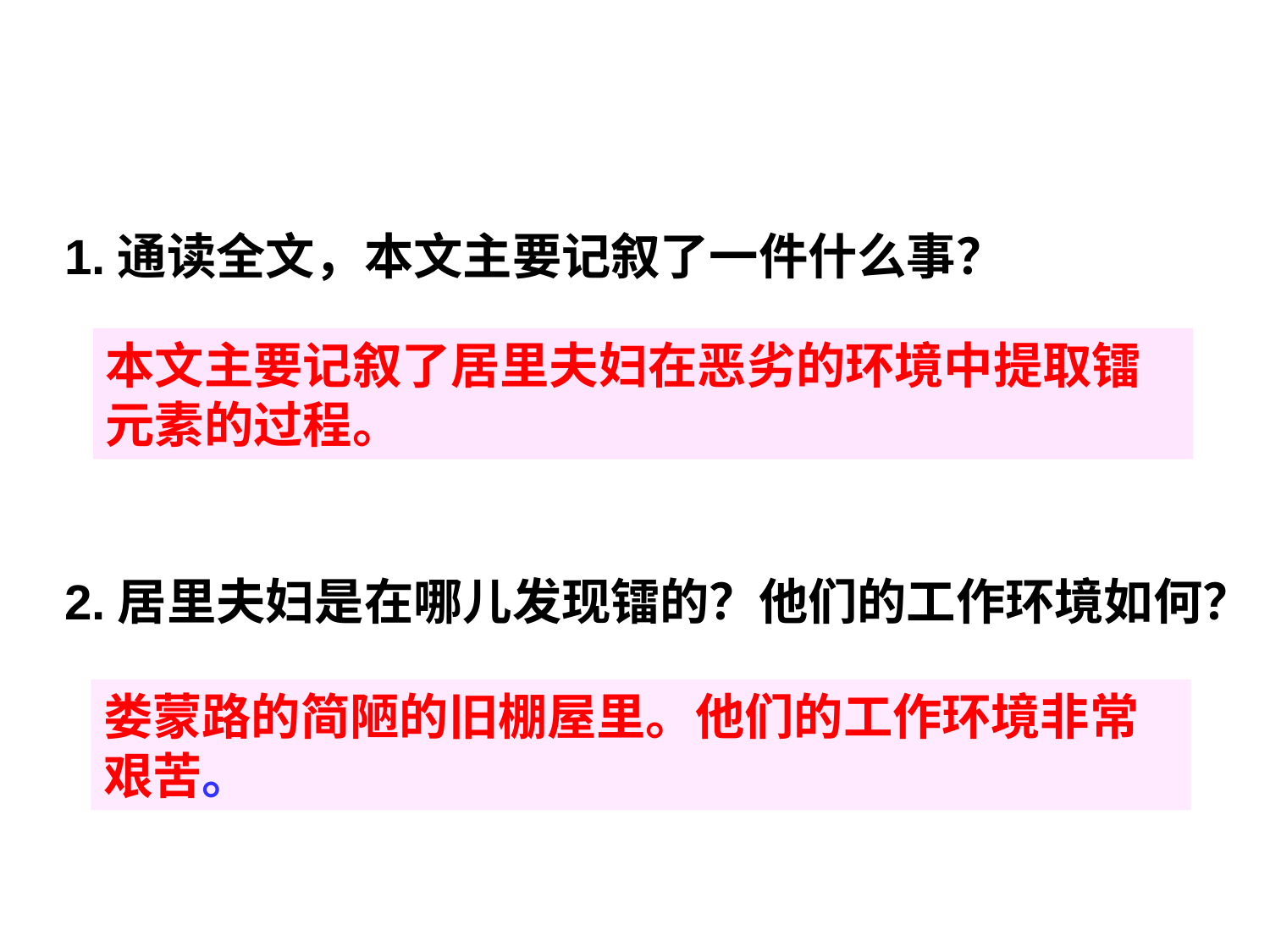

1.通读全文，本文主要记叙了一件什么事？

2.居里夫妇是在哪儿发现镭的？他们的工作环境如何？

本文主要记叙了居里夫妇在恶劣的环境中提取镭元素的过程。
娄蒙路的简陋的旧棚屋里。他们的工作环境非常艰苦。